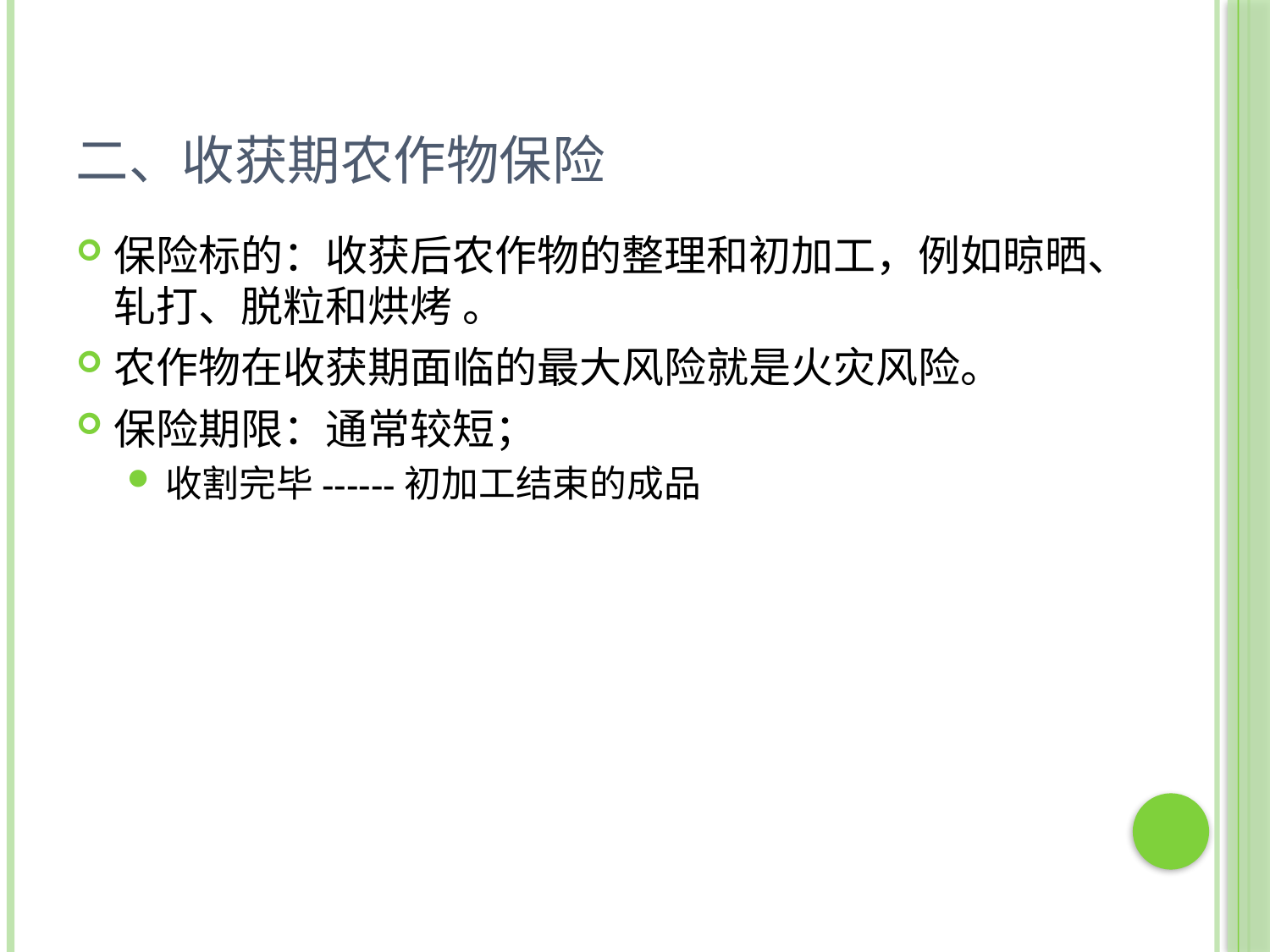

# 二、收获期农作物保险
保险标的：收获后农作物的整理和初加工，例如晾晒、轧打、脱粒和烘烤 。
农作物在收获期面临的最大风险就是火灾风险。
保险期限：通常较短；
收割完毕------初加工结束的成品